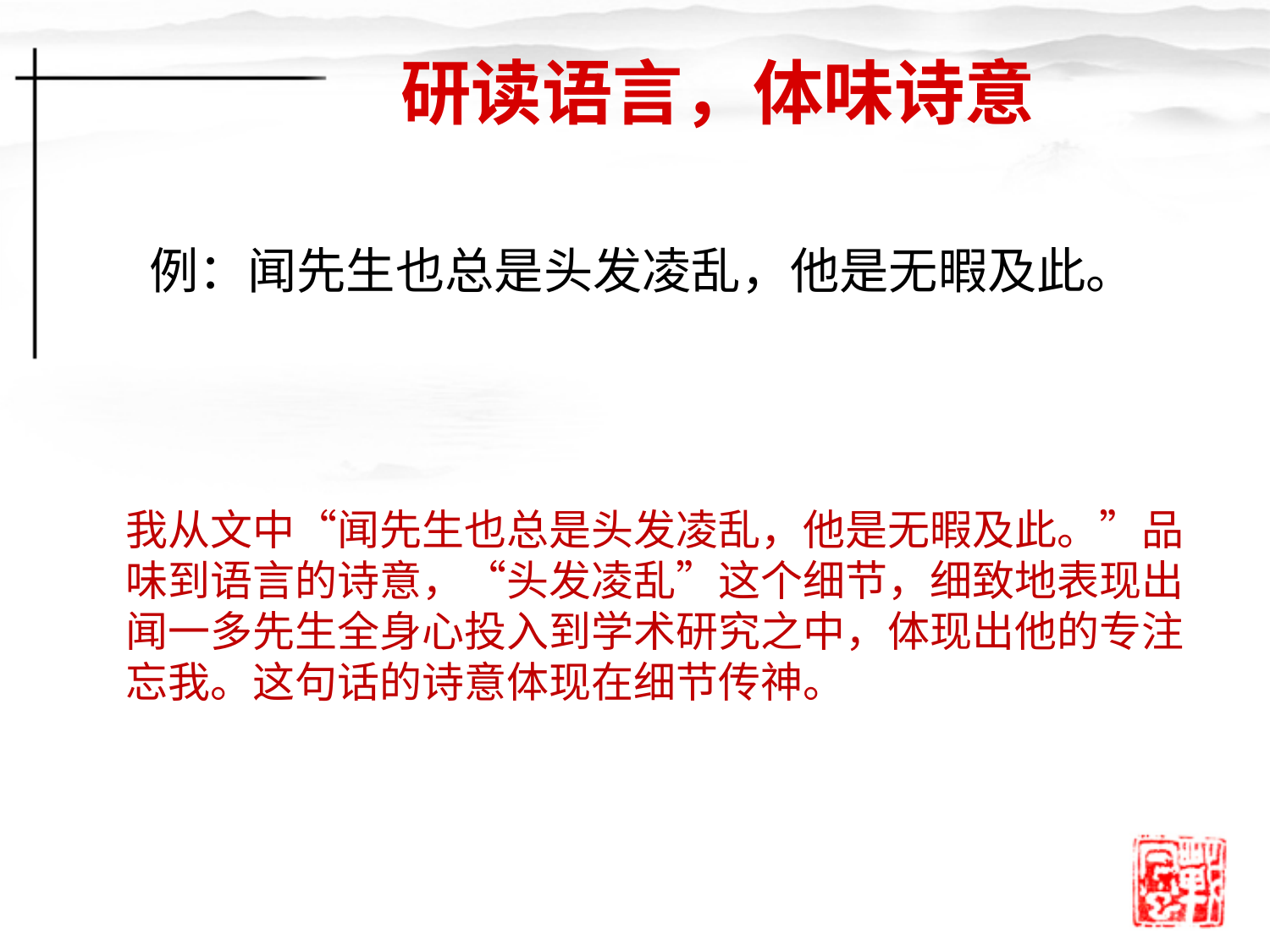

研读语言，体味诗意
例：闻先生也总是头发凌乱，他是无暇及此。
我从文中“闻先生也总是头发凌乱，他是无暇及此。”品味到语言的诗意，“头发凌乱”这个细节，细致地表现出闻一多先生全身心投入到学术研究之中，体现出他的专注忘我。这句话的诗意体现在细节传神。